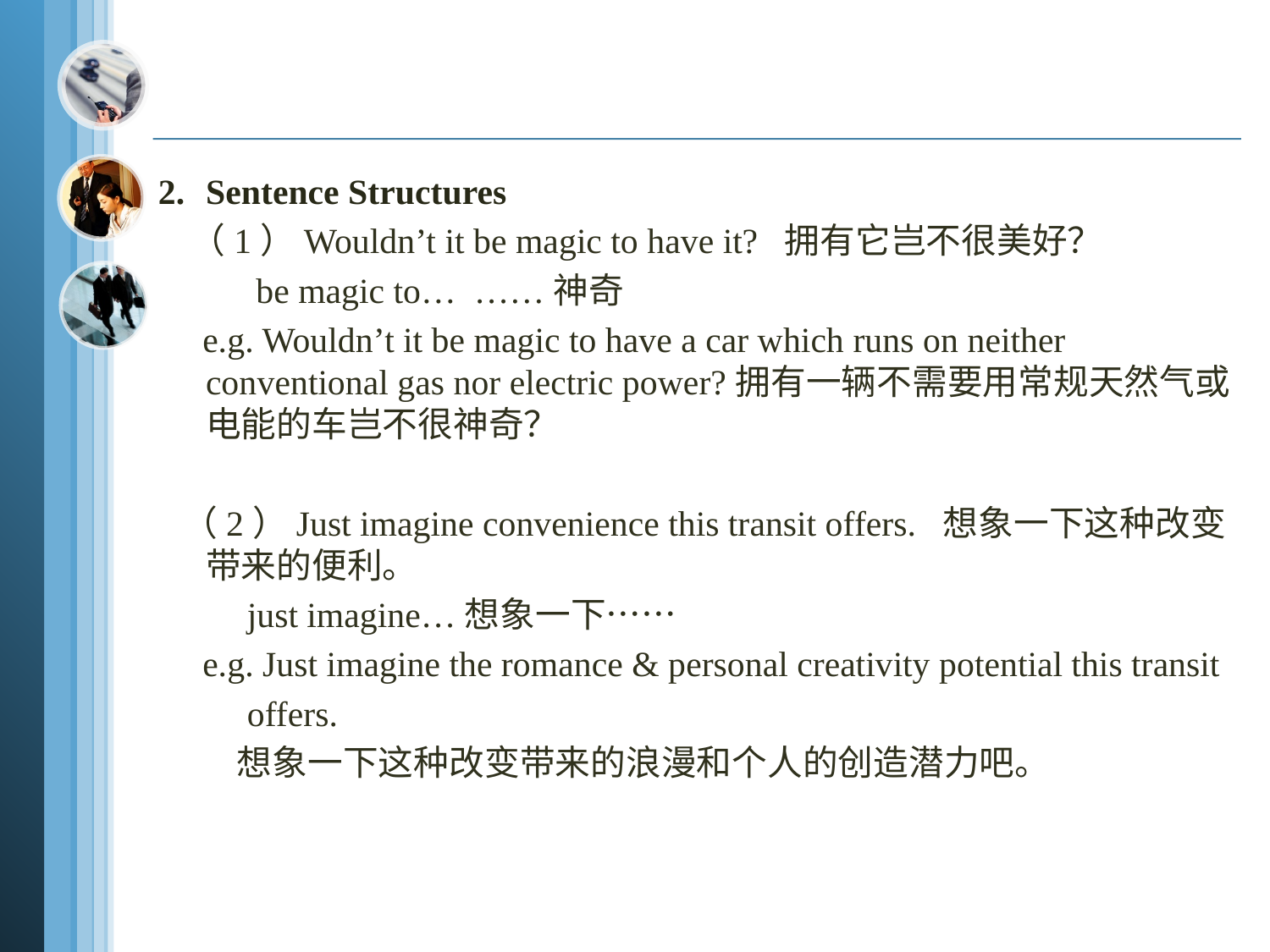

2.	Sentence Structures
   （1）Wouldn’t it be magic to have it?  拥有它岂不很美好？
           be magic to…  ……神奇
     e.g. Wouldn’t it be magic to have a car which runs on neither conventional gas nor electric power?拥有一辆不需要用常规天然气或电能的车岂不很神奇？

  （2）Just imagine convenience this transit offers.  想象一下这种改变带来的便利。
          just imagine…想象一下……
     e.g. Just imagine the romance & personal creativity potential this transit
          offers.
         想象一下这种改变带来的浪漫和个人的创造潜力吧。